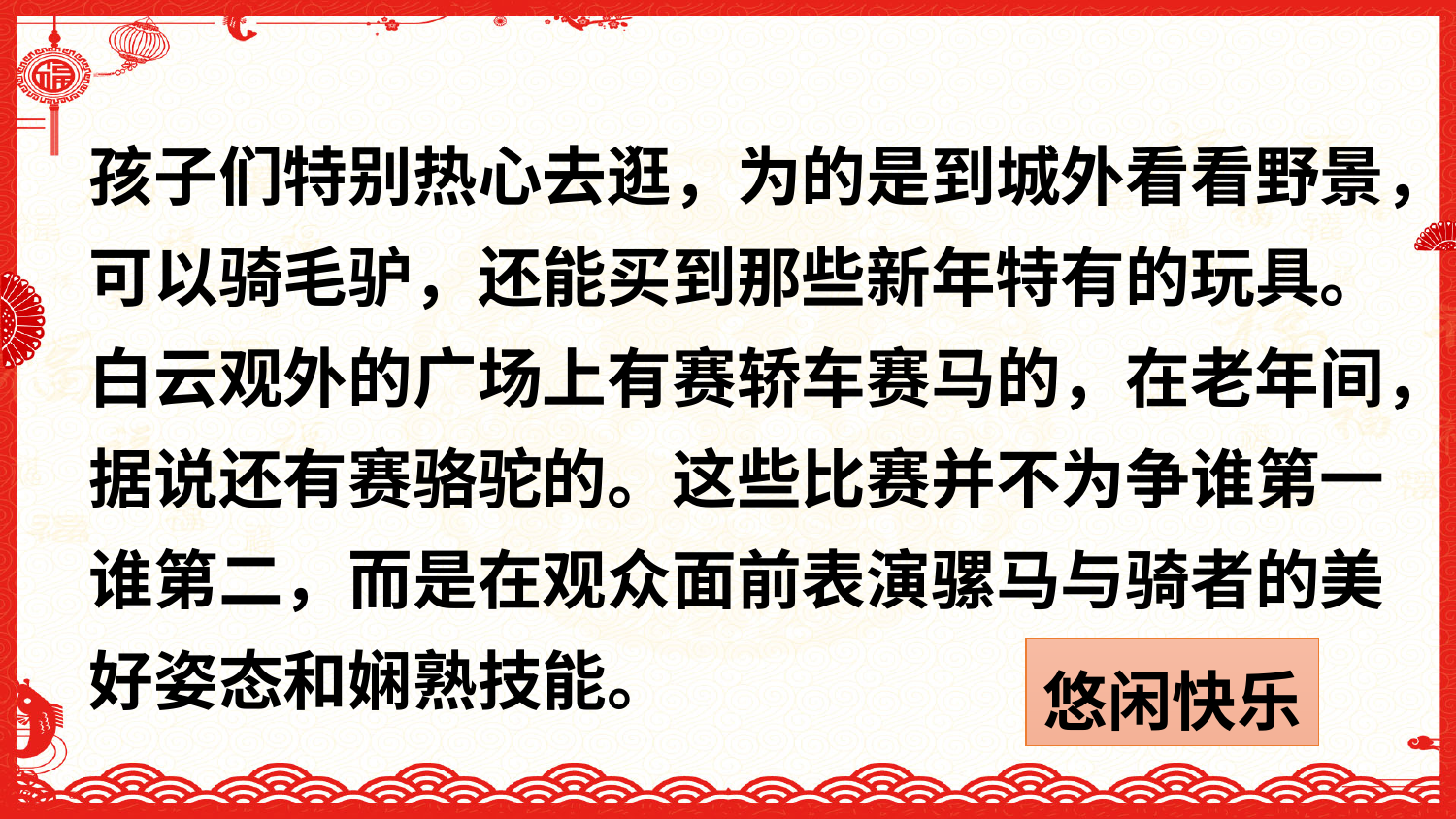

孩子们特别热心去逛，为的是到城外看看野景，可以骑毛驴，还能买到那些新年特有的玩具。白云观外的广场上有赛轿车赛马的，在老年间，据说还有赛骆驼的。这些比赛并不为争谁第一谁第二，而是在观众面前表演骡马与骑者的美好姿态和娴熟技能。
悠闲快乐